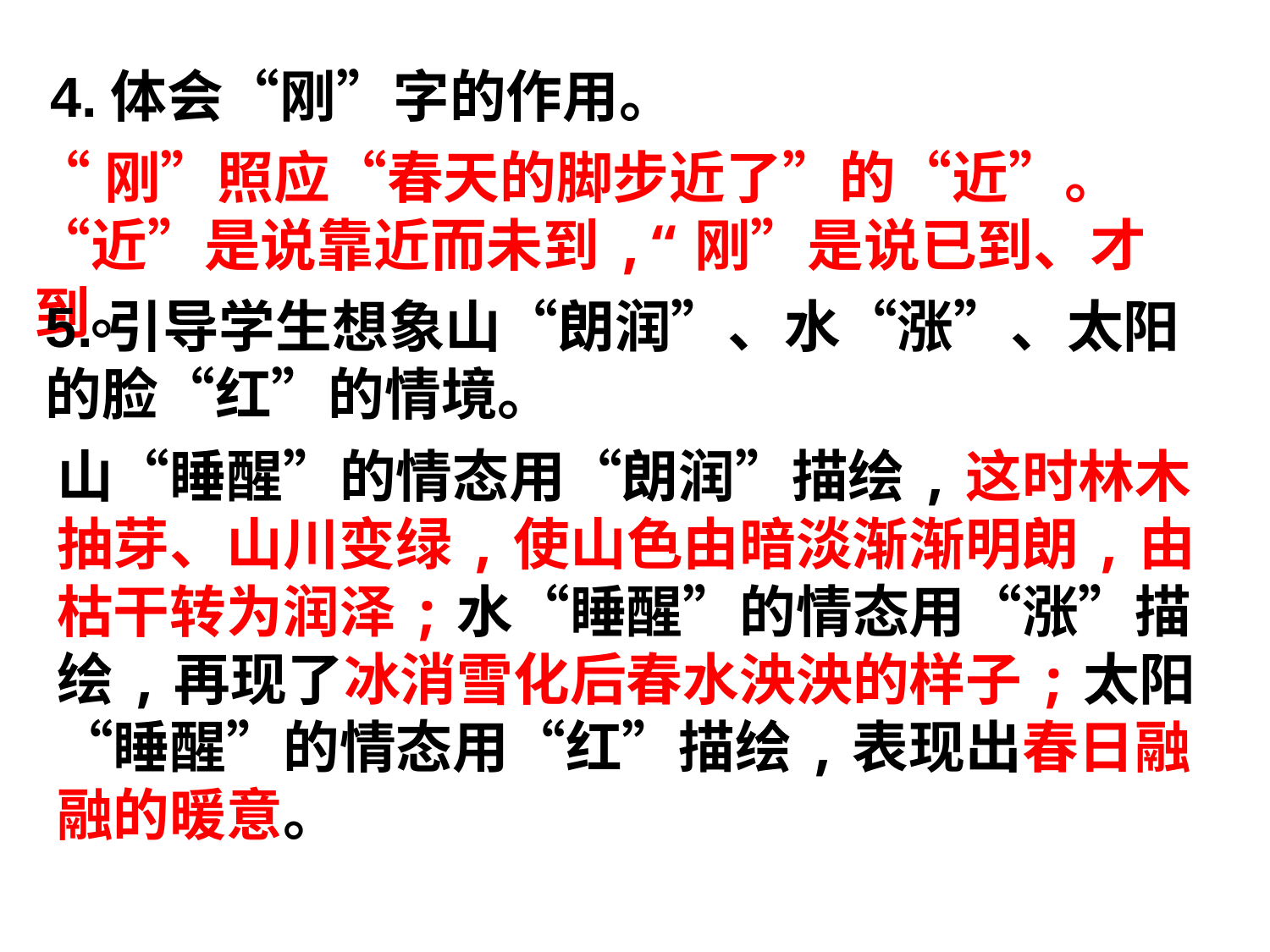

4.体会“刚”字的作用。
“刚”照应“春天的脚步近了”的“近”。“近”是说靠近而未到,“刚”是说已到、才到。
5.引导学生想象山“朗润”、水“涨”、太阳的脸“红”的情境。
山“睡醒”的情态用“朗润”描绘,这时林木抽芽、山川变绿,使山色由暗淡渐渐明朗,由枯干转为润泽;水“睡醒”的情态用“涨”描绘,再现了冰消雪化后春水泱泱的样子;太阳 “睡醒”的情态用“红”描绘,表现出春日融融的暖意。